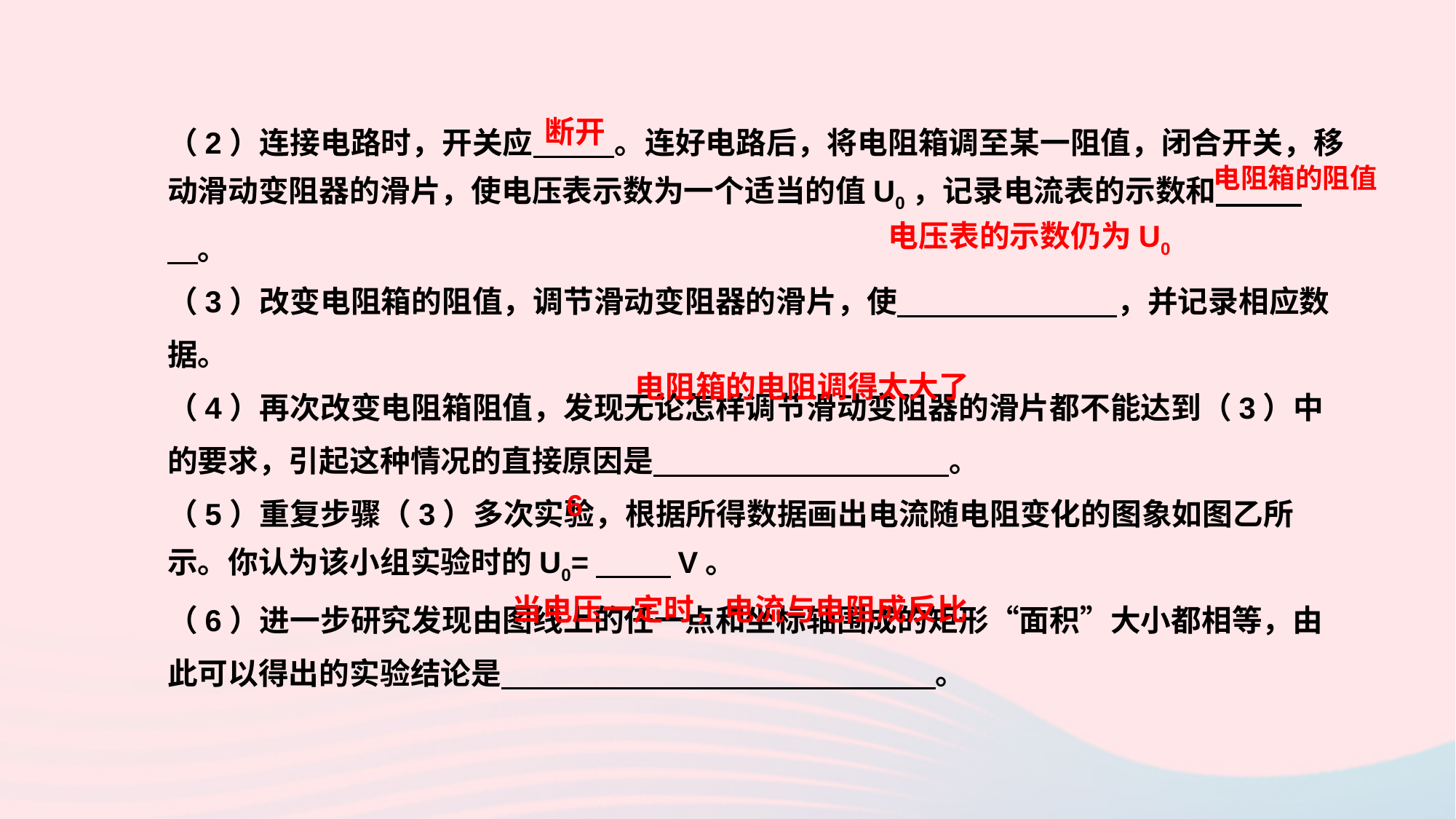

（2）连接电路时，开关应　   　。连好电路后，将电阻箱调至某一阻值，闭合开关，移动滑动变阻器的滑片，使电压表示数为一个适当的值U0，记录电流表的示数和　         　。
（3）改变电阻箱的阻值，调节滑动变阻器的滑片，使　                       　，并记录相应数据。
（4）再次改变电阻箱阻值，发现无论怎样调节滑动变阻器的滑片都不能达到（3）中的要求，引起这种情况的直接原因是　                                  　。
（5）重复步骤（3）多次实验，根据所得数据画出电流随电阻变化的图象如图乙所示。你认为该小组实验时的U0=　  　V。
（6）进一步研究发现由图线上的任一点和坐标轴围成的矩形“面积”大小都相等，由此可以得出的实验结论是　                                                      　。
断开
电阻箱的阻值
电压表的示数仍为U0
电阻箱的电阻调得太大了
6
当电压一定时，电流与电阻成反比